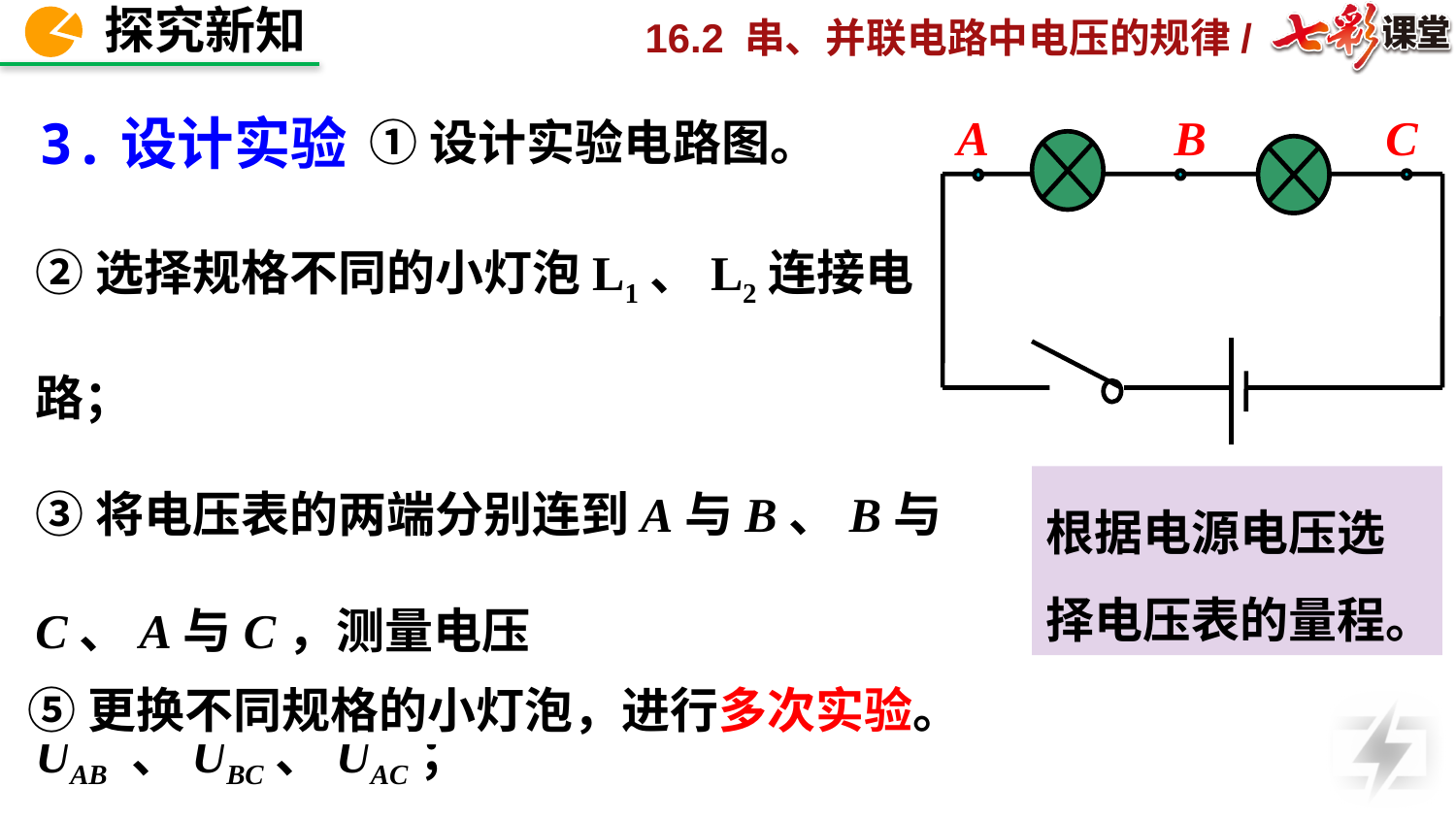

C

B

A
3.设计实验：
①设计实验电路图。
②选择规格不同的小灯泡L1、L2连接电路；
③将电压表的两端分别连到A与B、B与C、A与C，测量电压UAB 、UBC、UAC；
④把实验结果填写在下面的实验记录中；
根据电源电压选择电压表的量程。
⑤更换不同规格的小灯泡，进行多次实验。